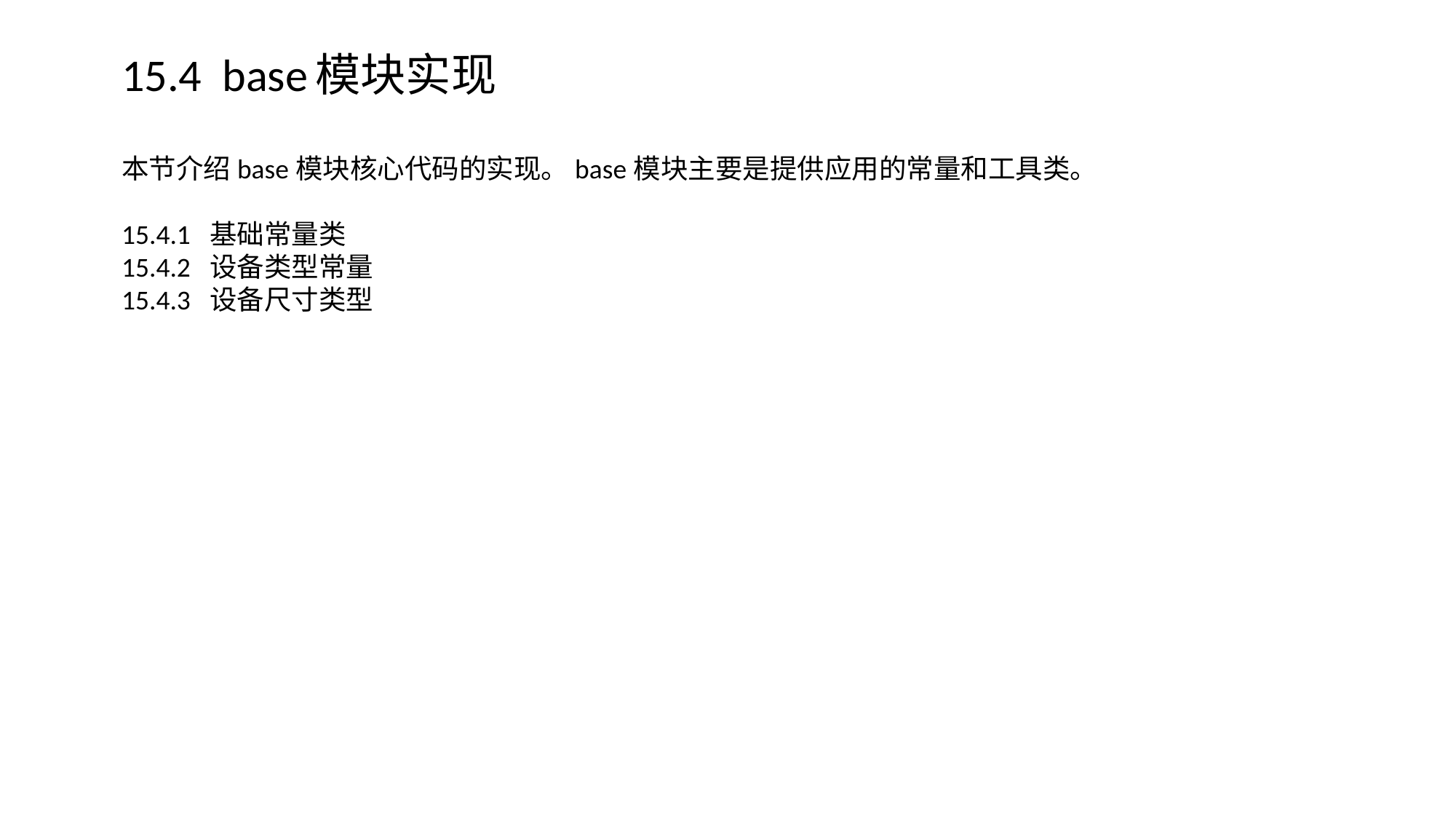

# 15.4  base模块实现
本节介绍base模块核心代码的实现。base模块主要是提供应用的常量和工具类。

15.4.1  基础常量类
15.4.2  设备类型常量
15.4.3  设备尺寸类型